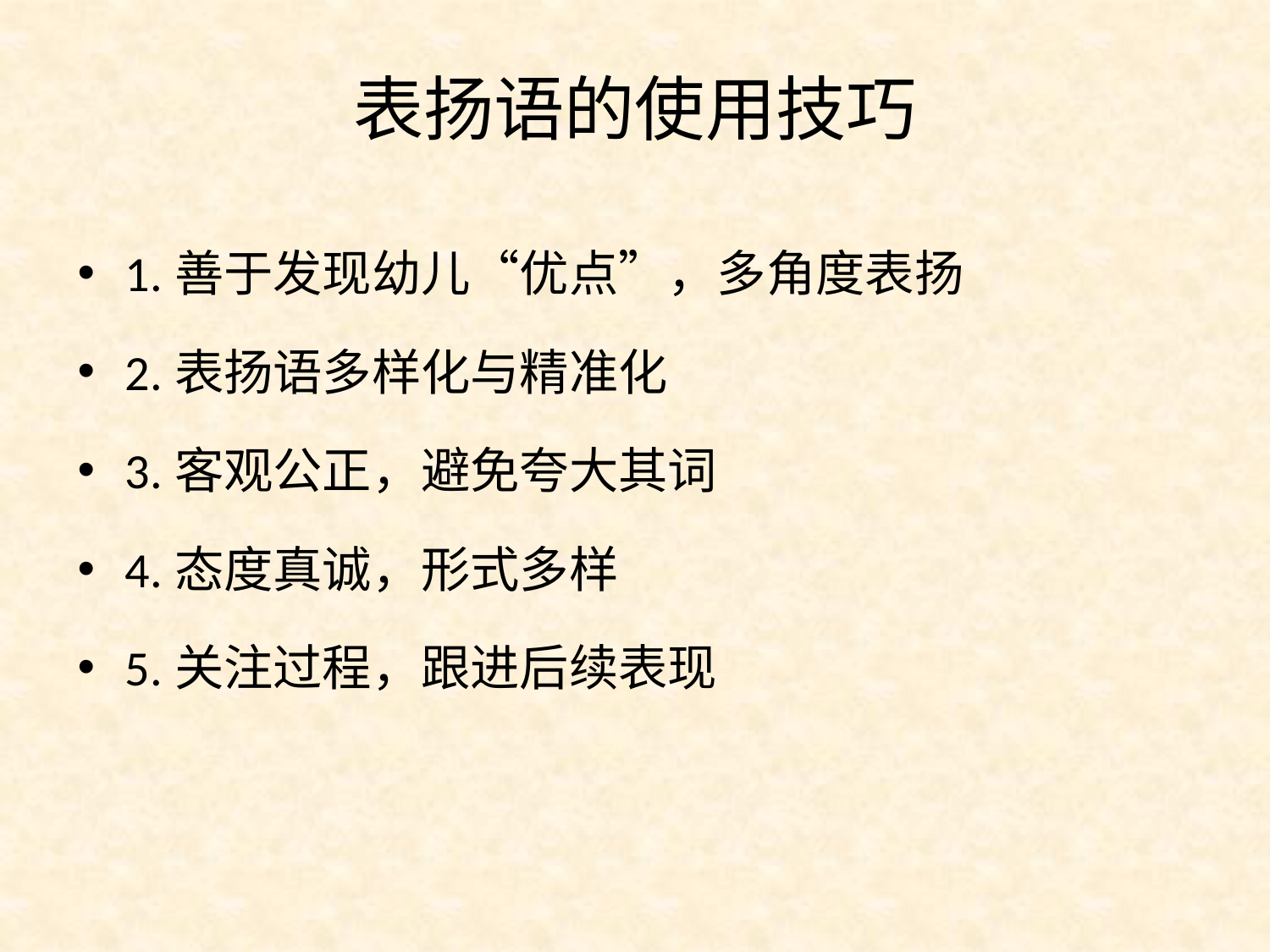

# 表扬语的使用技巧
1.善于发现幼儿“优点”，多角度表扬
2.表扬语多样化与精准化
3.客观公正，避免夸大其词
4.态度真诚，形式多样
5.关注过程，跟进后续表现